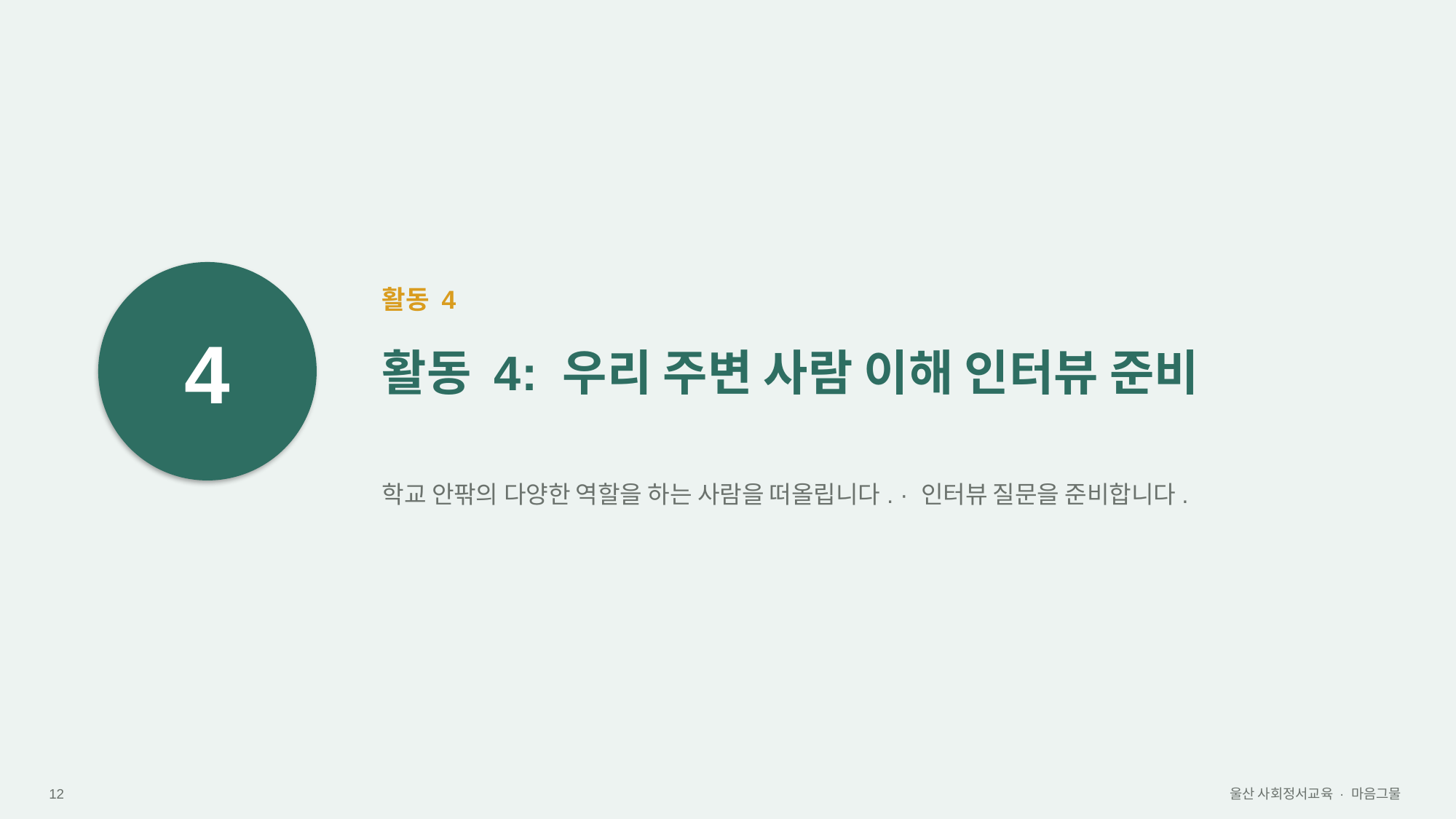

4
활동 4
활동 4: 우리 주변 사람 이해 인터뷰 준비
학교 안팎의 다양한 역할을 하는 사람을 떠올립니다. · 인터뷰 질문을 준비합니다.
12
울산 사회정서교육 · 마음그물